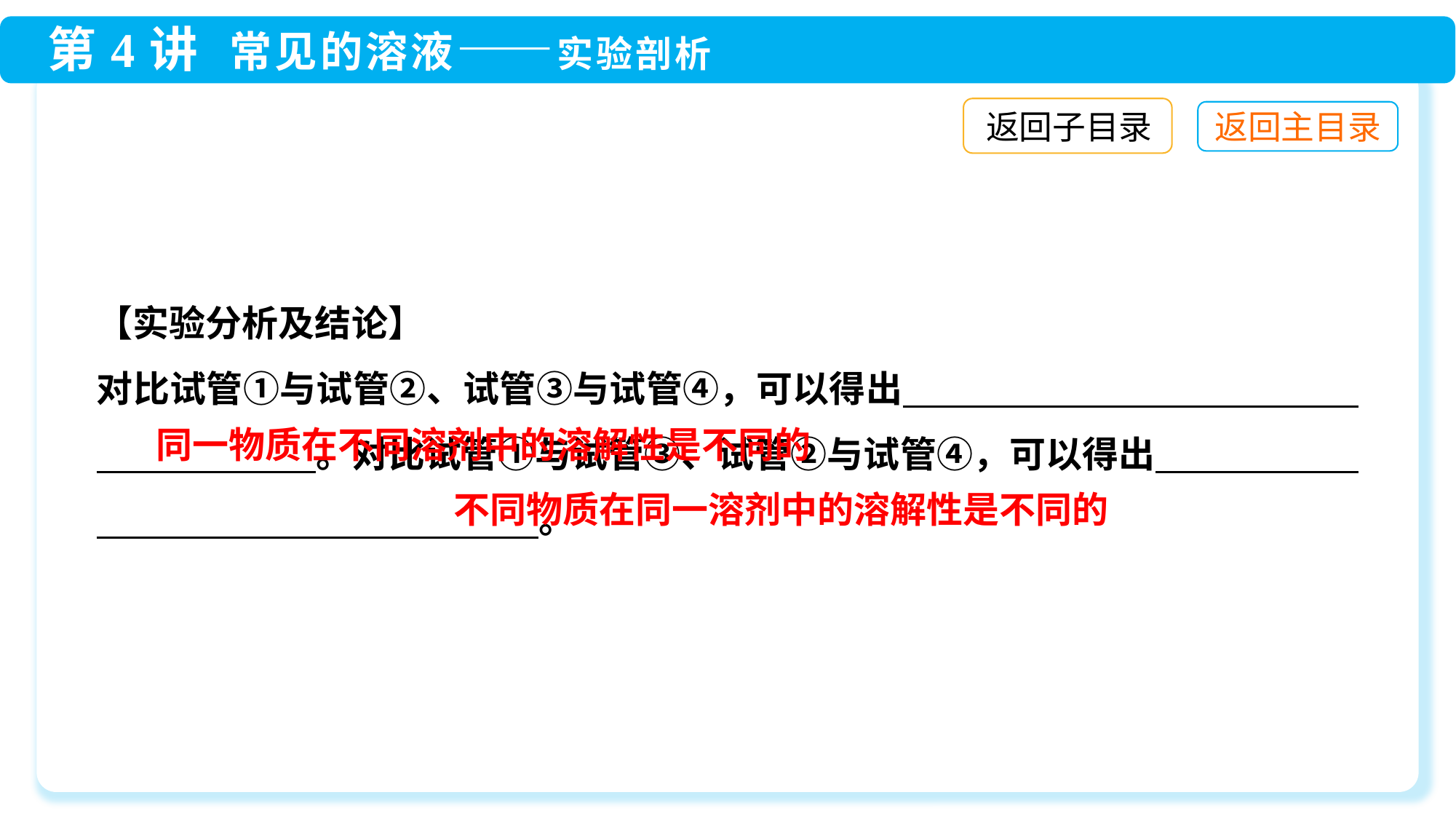

返回子目录
【实验分析及结论】
对比试管①与试管②、试管③与试管④，可以得出　　               　　　　　　　　　　　　　。对比试管①与试管③、试管②与试管④，可以得出　                                                                           。

同一物质在不同溶剂中的溶解性是不同的
不同物质在同一溶剂中的溶解性是不同的